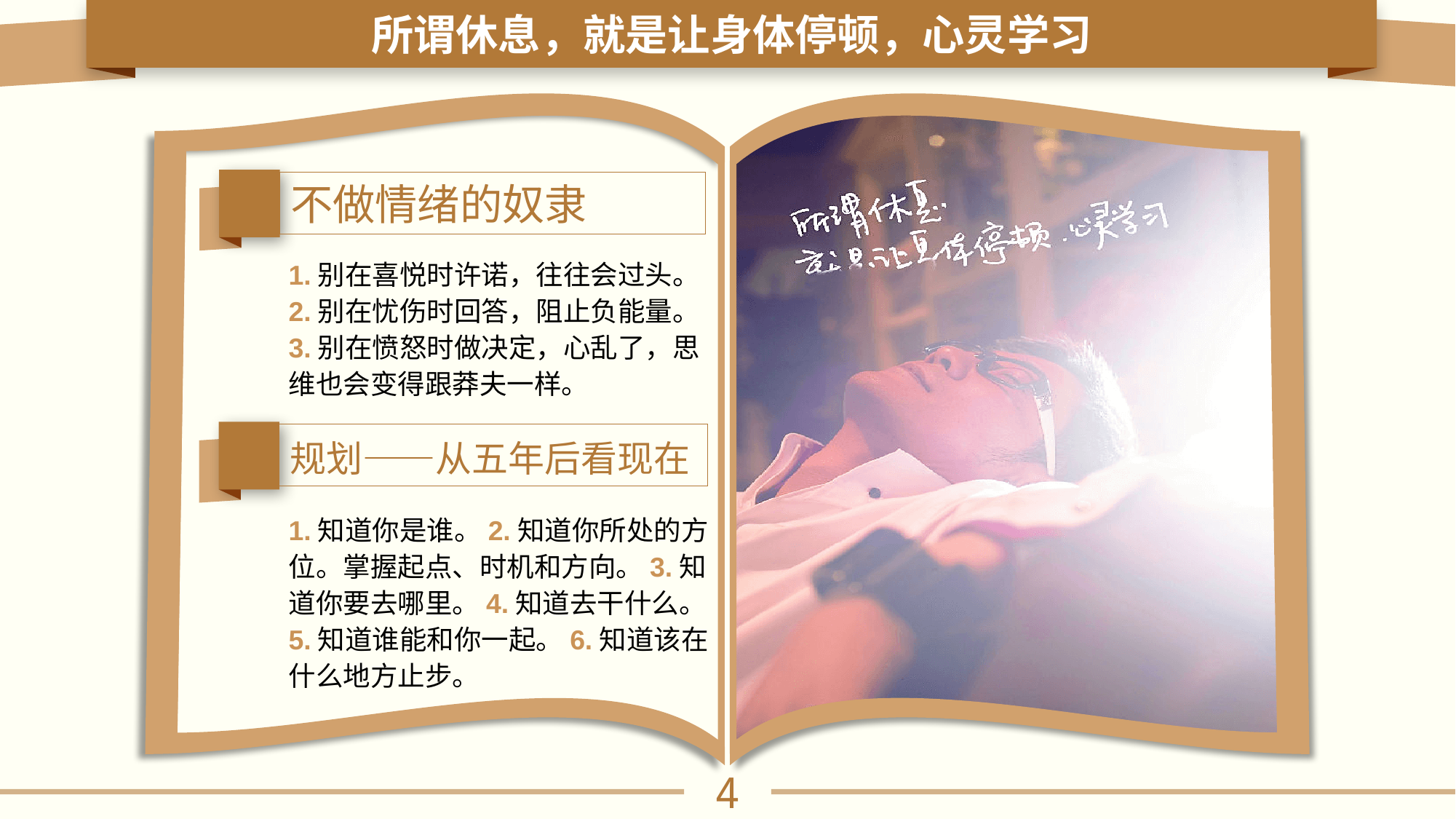

所谓休息，就是让身体停顿，心灵学习

不做情绪的奴隶
1.别在喜悦时许诺，往往会过头。
2.别在忧伤时回答，阻止负能量。
3.别在愤怒时做决定，心乱了，思维也会变得跟莽夫一样。

规划——从五年后看现在
1.知道你是谁。2.知道你所处的方位。掌握起点、时机和方向。3.知道你要去哪里。4.知道去干什么。 5.知道谁能和你一起。6.知道该在什么地方止步。
4